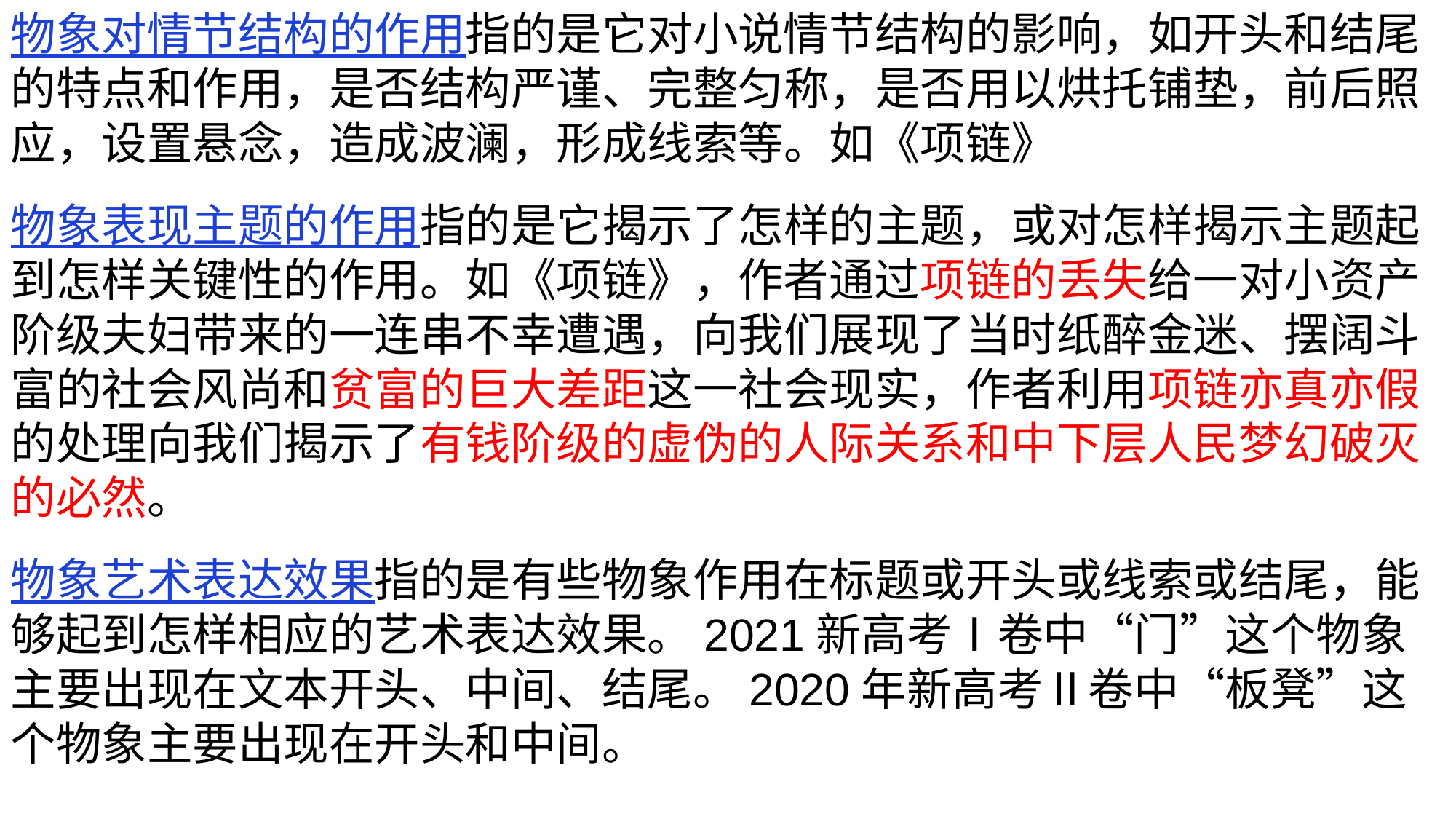

物象对情节结构的作用指的是它对小说情节结构的影响，如开头和结尾的特点和作用，是否结构严谨、完整匀称，是否用以烘托铺垫，前后照应，设置悬念，造成波澜，形成线索等。如《项链》
物象表现主题的作用指的是它揭示了怎样的主题，或对怎样揭示主题起到怎样关键性的作用。如《项链》，作者通过项链的丢失给一对小资产阶级夫妇带来的一连串不幸遭遇，向我们展现了当时纸醉金迷、摆阔斗富的社会风尚和贫富的巨大差距这一社会现实，作者利用项链亦真亦假的处理向我们揭示了有钱阶级的虚伪的人际关系和中下层人民梦幻破灭的必然。
物象艺术表达效果指的是有些物象作用在标题或开头或线索或结尾，能够起到怎样相应的艺术表达效果。2021新高考Ⅰ卷中“门”这个物象主要出现在文本开头、中间、结尾。2020年新高考Ⅱ卷中“板凳”这个物象主要出现在开头和中间。